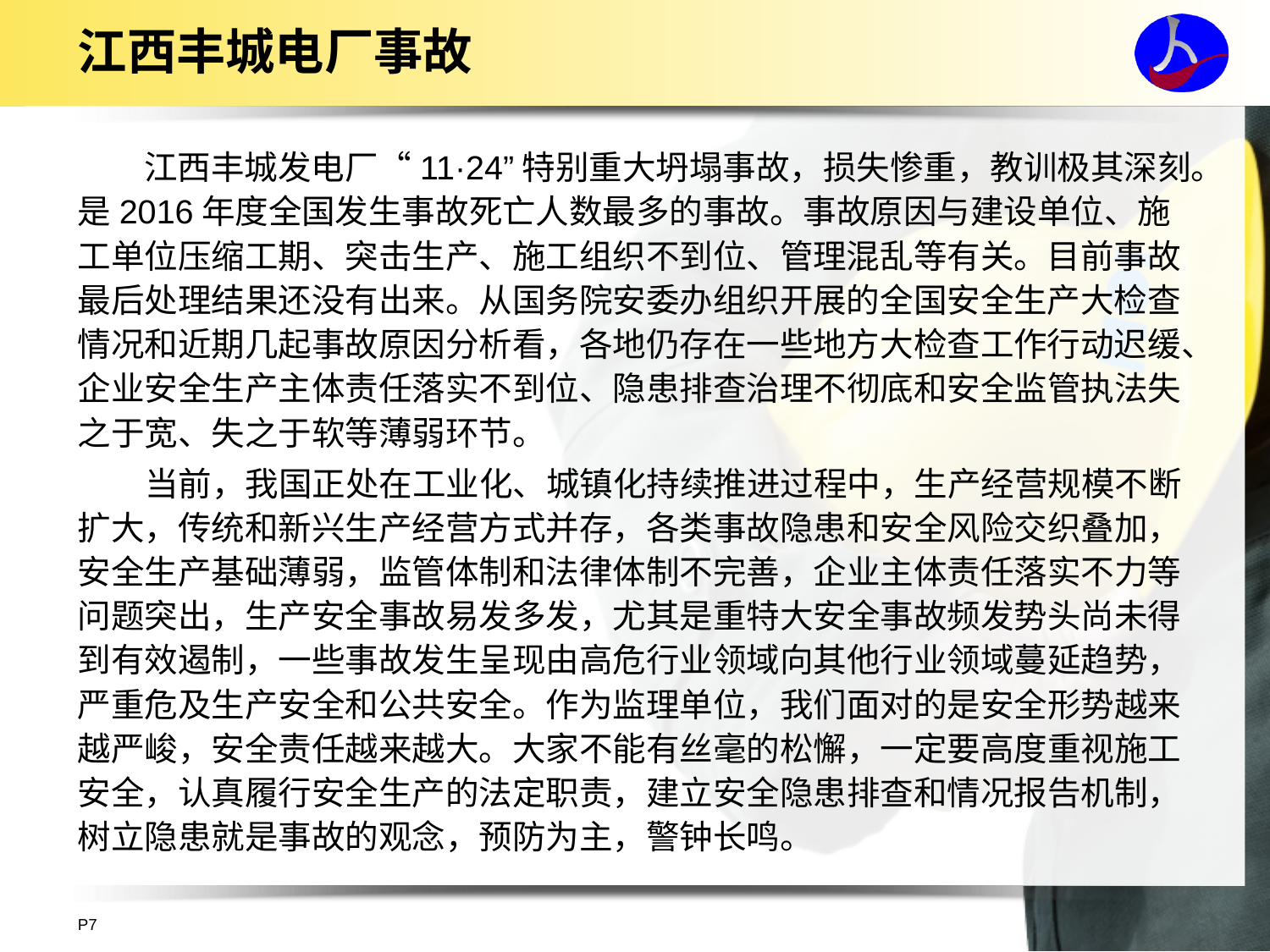

# 江西丰城电厂事故
        江西丰城发电厂“11·24”特别重大坍塌事故，损失惨重，教训极其深刻。是2016年度全国发生事故死亡人数最多的事故。事故原因与建设单位、施工单位压缩工期、突击生产、施工组织不到位、管理混乱等有关。目前事故最后处理结果还没有出来。从国务院安委办组织开展的全国安全生产大检查情况和近期几起事故原因分析看，各地仍存在一些地方大检查工作行动迟缓、企业安全生产主体责任落实不到位、隐患排查治理不彻底和安全监管执法失之于宽、失之于软等薄弱环节。
        当前，我国正处在工业化、城镇化持续推进过程中，生产经营规模不断扩大，传统和新兴生产经营方式并存，各类事故隐患和安全风险交织叠加，安全生产基础薄弱，监管体制和法律体制不完善，企业主体责任落实不力等问题突出，生产安全事故易发多发，尤其是重特大安全事故频发势头尚未得到有效遏制，一些事故发生呈现由高危行业领域向其他行业领域蔓延趋势，严重危及生产安全和公共安全。作为监理单位，我们面对的是安全形势越来越严峻，安全责任越来越大。大家不能有丝毫的松懈，一定要高度重视施工安全，认真履行安全生产的法定职责，建立安全隐患排查和情况报告机制，树立隐患就是事故的观念，预防为主，警钟长鸣。

P7